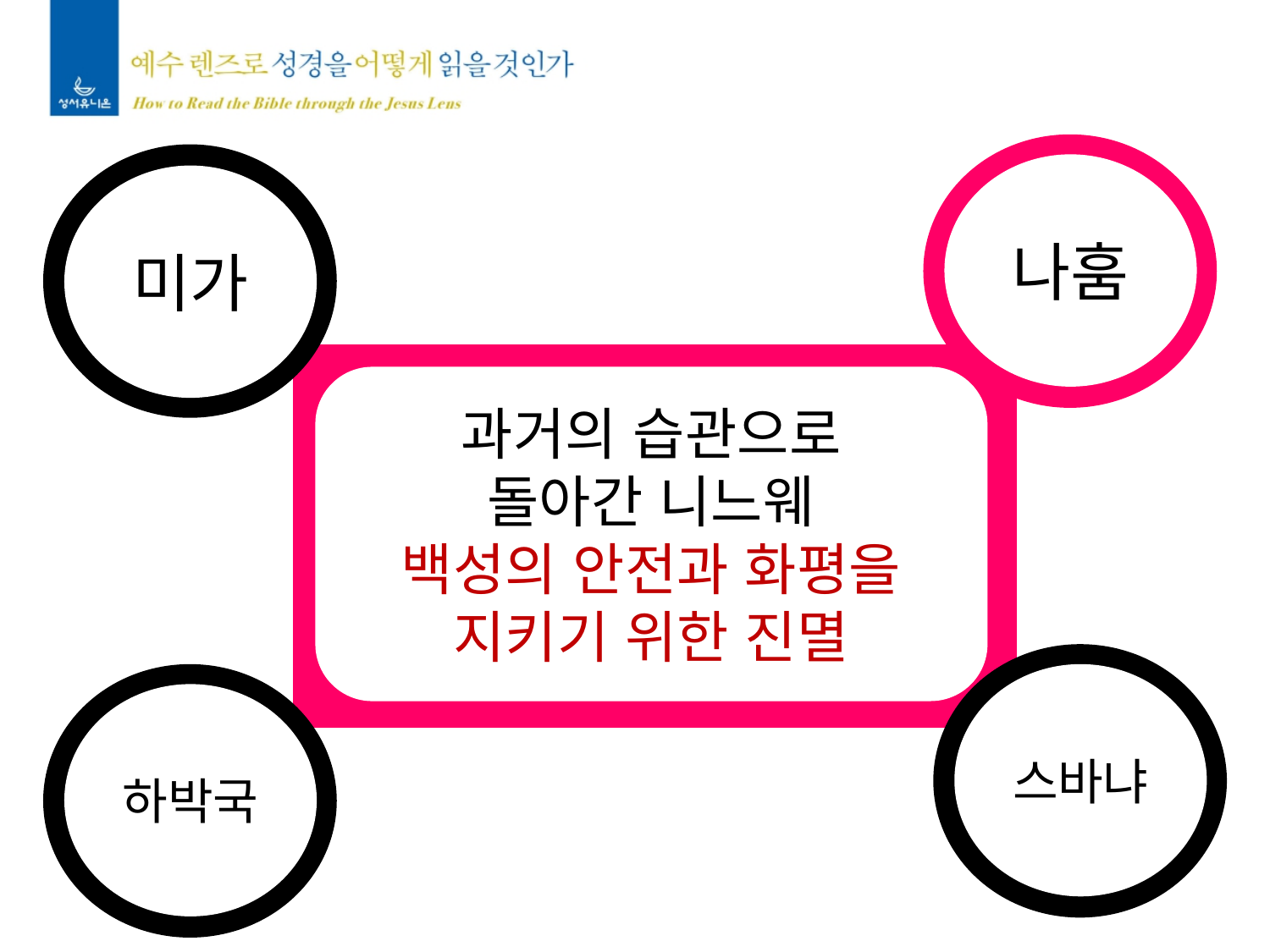

나훔
미가

과거의 습관으로
돌아간 니느웨
백성의 안전과 화평을
지키기 위한 진멸

스바냐
하박국